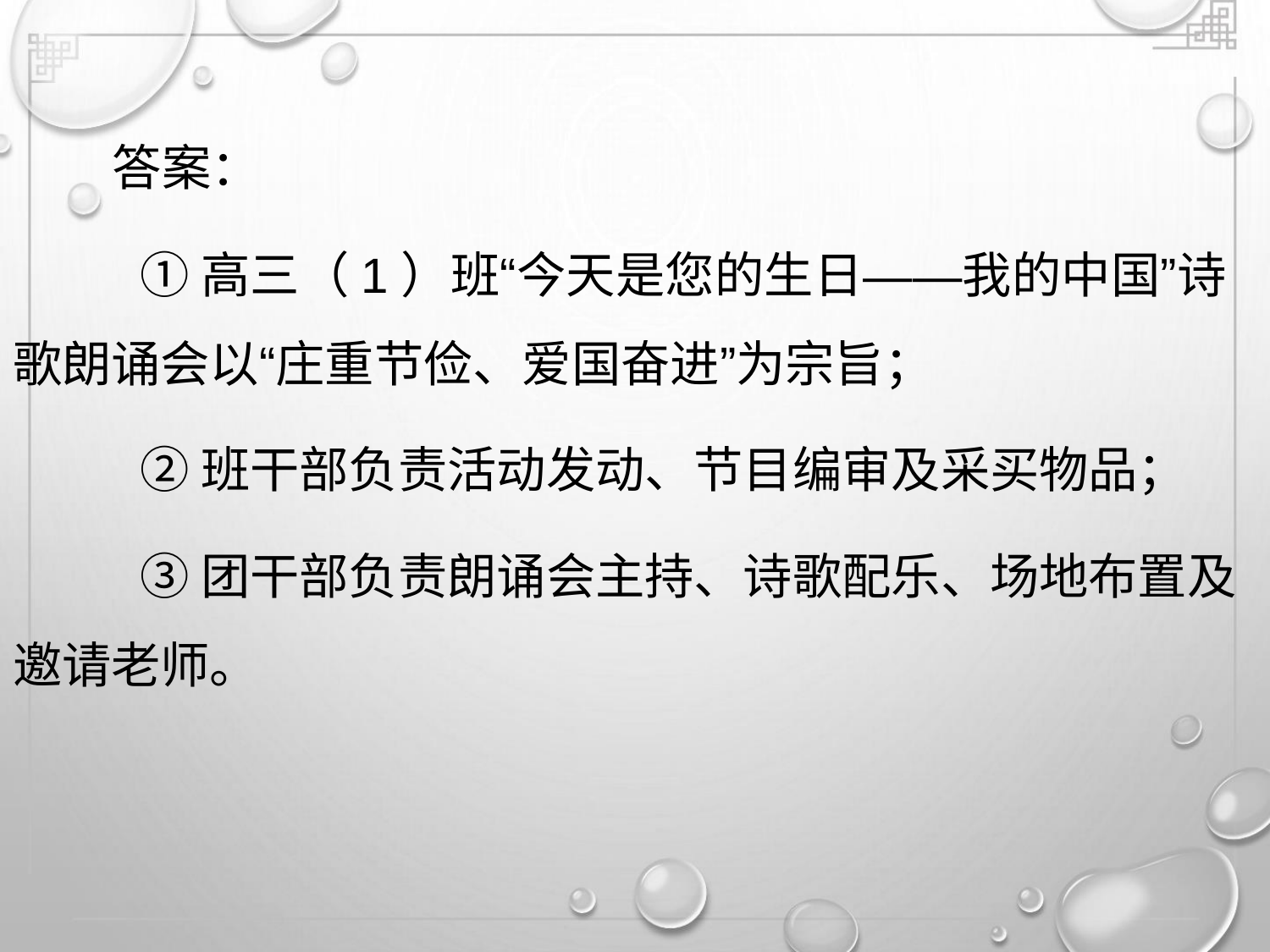

答案：
①高三（1）班“今天是您的生日——我的中国”诗
歌朗诵会以“庄重节俭、爱国奋进”为宗旨；
②班干部负责活动发动、节目编审及采买物品；
③团干部负责朗诵会主持、诗歌配乐、场地布置及
邀请老师。